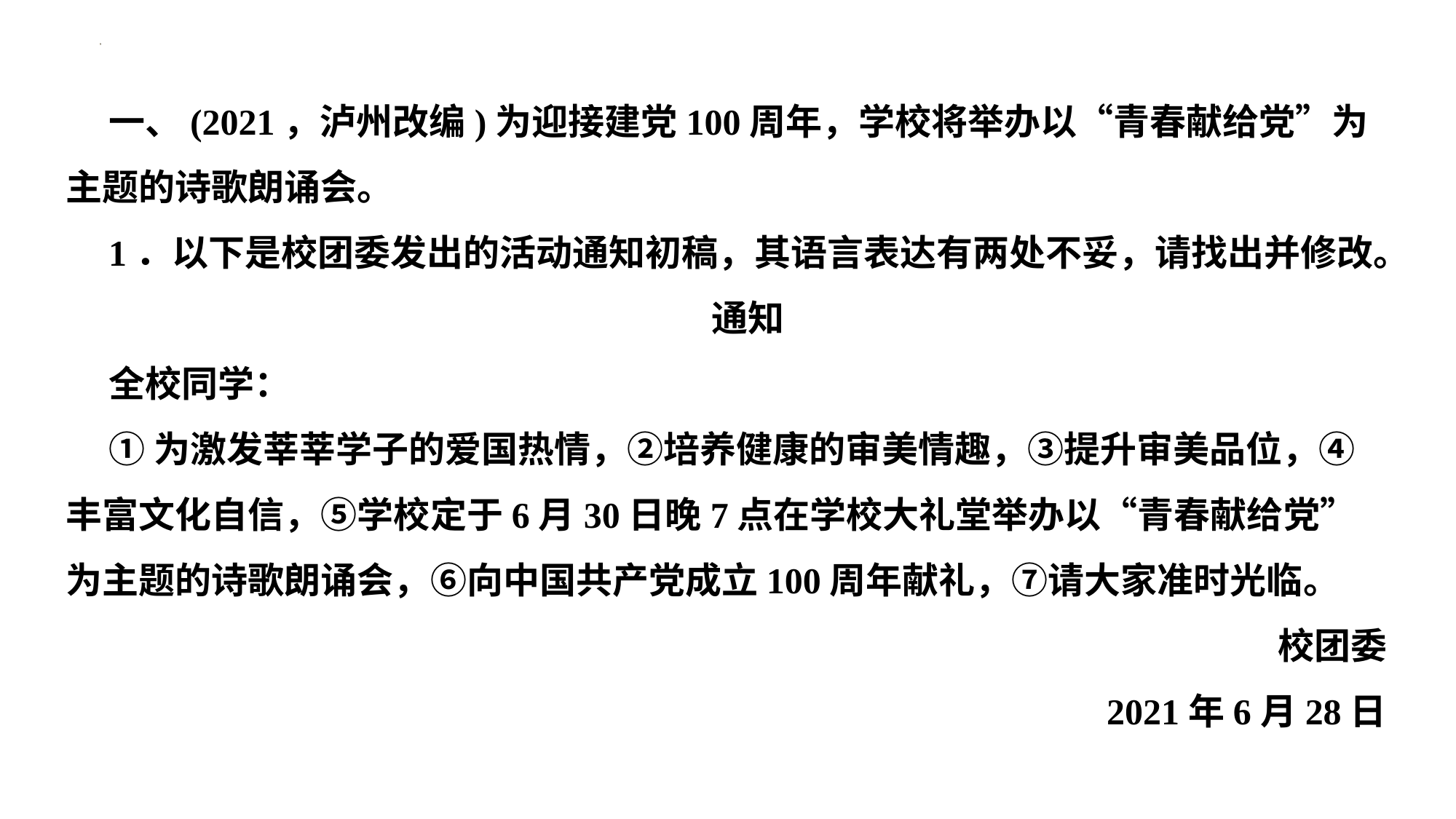

一、(2021，泸州改编)为迎接建党100周年，学校将举办以“青春献给党”为主题的诗歌朗诵会。
1．以下是校团委发出的活动通知初稿，其语言表达有两处不妥，请找出并修改。
通知
全校同学：
①为激发莘莘学子的爱国热情，②培养健康的审美情趣，③提升审美品位，④丰富文化自信，⑤学校定于6月30日晚7点在学校大礼堂举办以“青春献给党”为主题的诗歌朗诵会，⑥向中国共产党成立100周年献礼，⑦请大家准时光临。
校团委
2021年6月28日